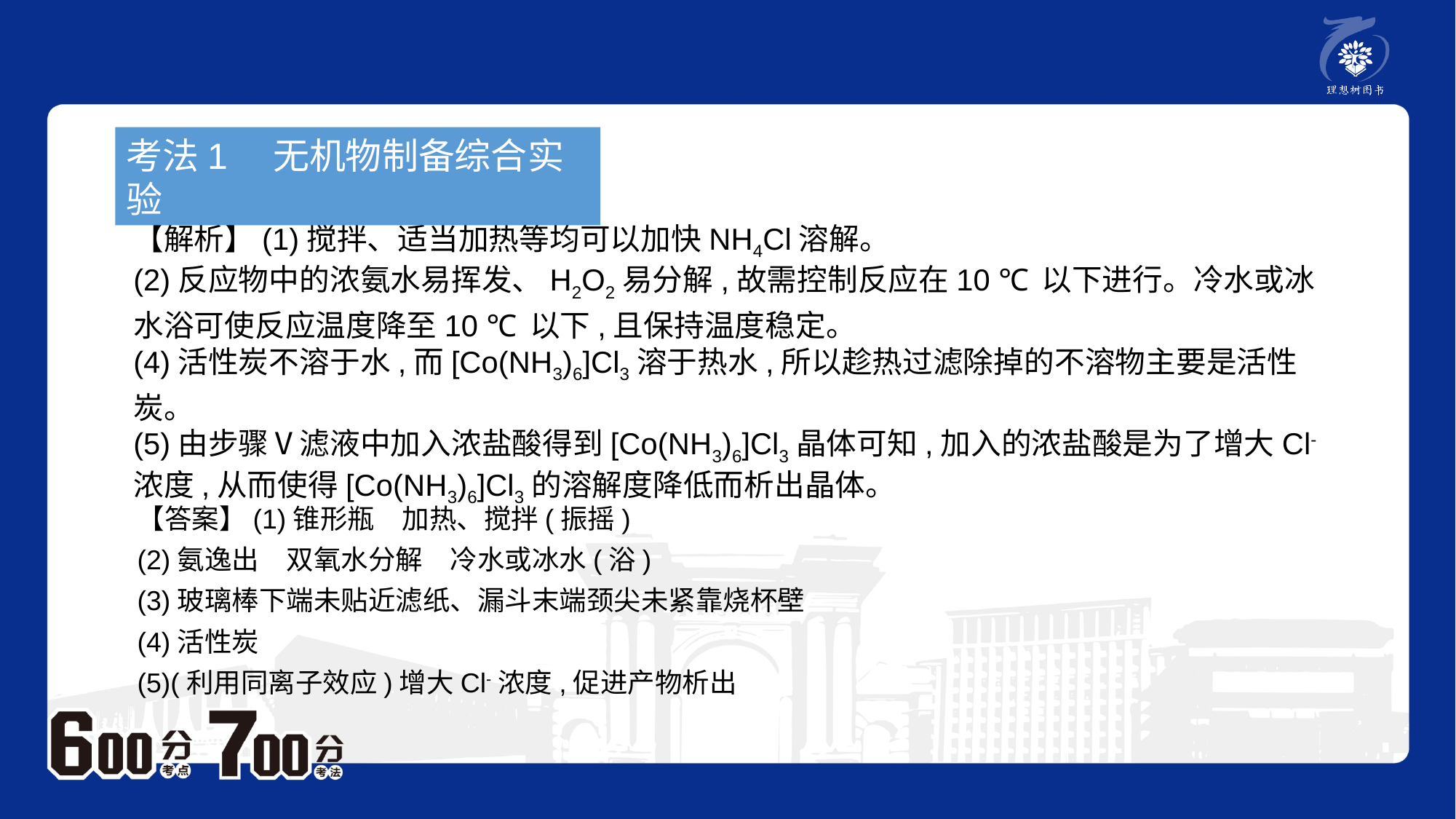

考法1　无机物制备综合实验
【解析】(1)搅拌、适当加热等均可以加快NH4Cl溶解。
(2)反应物中的浓氨水易挥发、H2O2易分解,故需控制反应在10 ℃以下进行。冷水或冰水浴可使反应温度降至10 ℃以下,且保持温度稳定。
(4)活性炭不溶于水,而[Co(NH3)6]Cl3溶于热水,所以趁热过滤除掉的不溶物主要是活性炭。
(5)由步骤Ⅴ滤液中加入浓盐酸得到[Co(NH3)6]Cl3晶体可知,加入的浓盐酸是为了增大Cl-浓度,从而使得[Co(NH3)6]Cl3的溶解度降低而析出晶体。

【答案】(1)锥形瓶　加热、搅拌(振摇)
(2)氨逸出　双氧水分解　冷水或冰水(浴)
(3)玻璃棒下端未贴近滤纸、漏斗末端颈尖未紧靠烧杯壁
(4)活性炭
(5)(利用同离子效应)增大Cl-浓度,促进产物析出